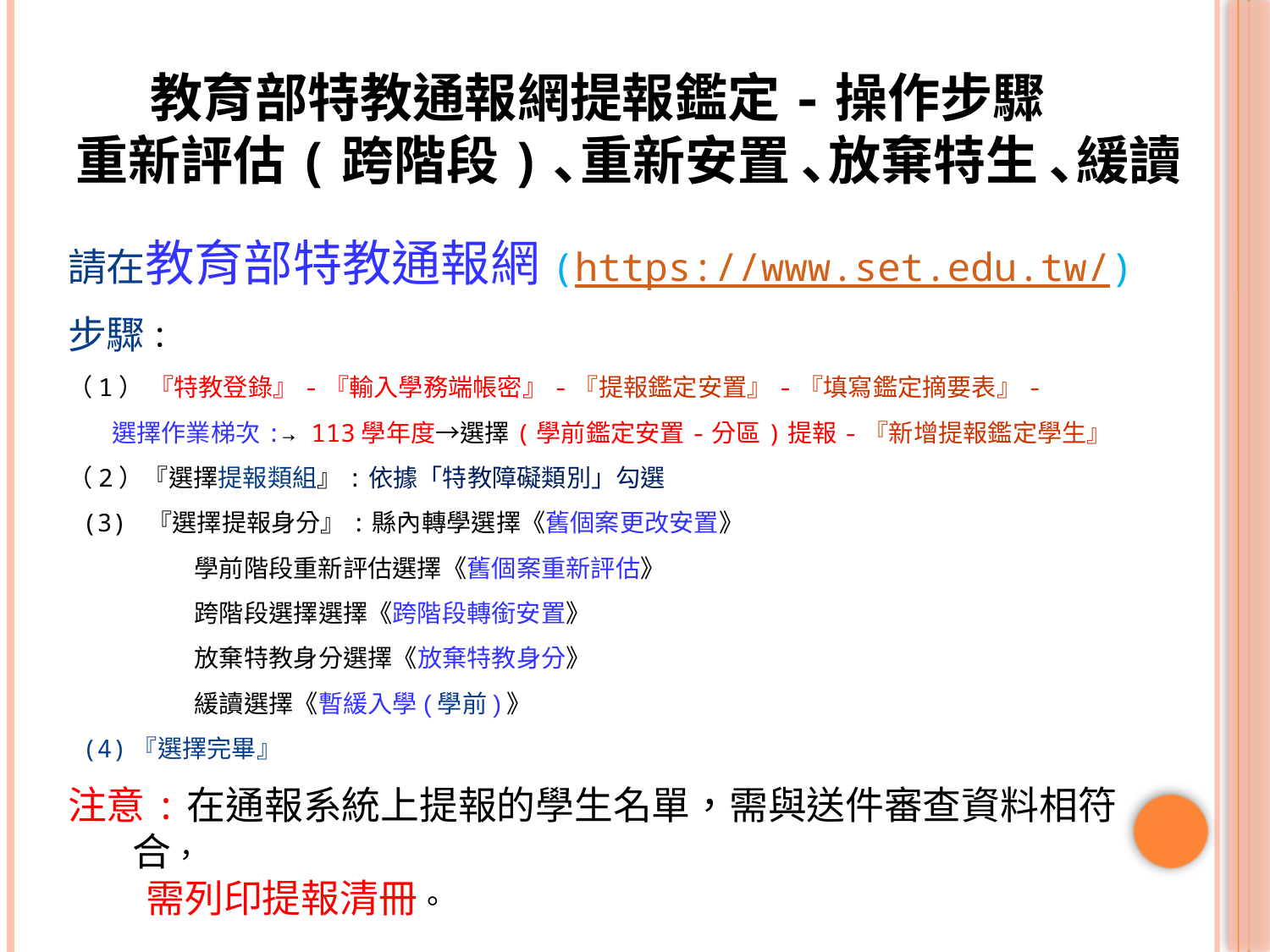

# 教育部特教通報網提報鑑定-操作步驟 重新評估(跨階段)､重新安置 ､放棄特生 ､緩讀
請在教育部特教通報網(https://www.set.edu.tw/)
步驟：
（1） 『特教登錄』-『輸入學務端帳密』-『提報鑑定安置』-『填寫鑑定摘要表』-
       選擇作業梯次:→ 113學年度→選擇(學前鑑定安置-分區)提報-『新增提報鑑定學生』
（2）『選擇提報類組』:依據「特教障礙類別」勾選
 (3) 『選擇提報身分』:縣內轉學選擇《舊個案更改安置》
                      學前階段重新評估選擇《舊個案重新評估》
                      跨階段選擇選擇《跨階段轉銜安置》
                      放棄特教身分選擇《放棄特教身分》
                      緩讀選擇《暫緩入學(學前)》
 (4)『選擇完畢』
注意:在通報系統上提報的學生名單，需與送件審查資料相符合，
  需列印提報清冊。